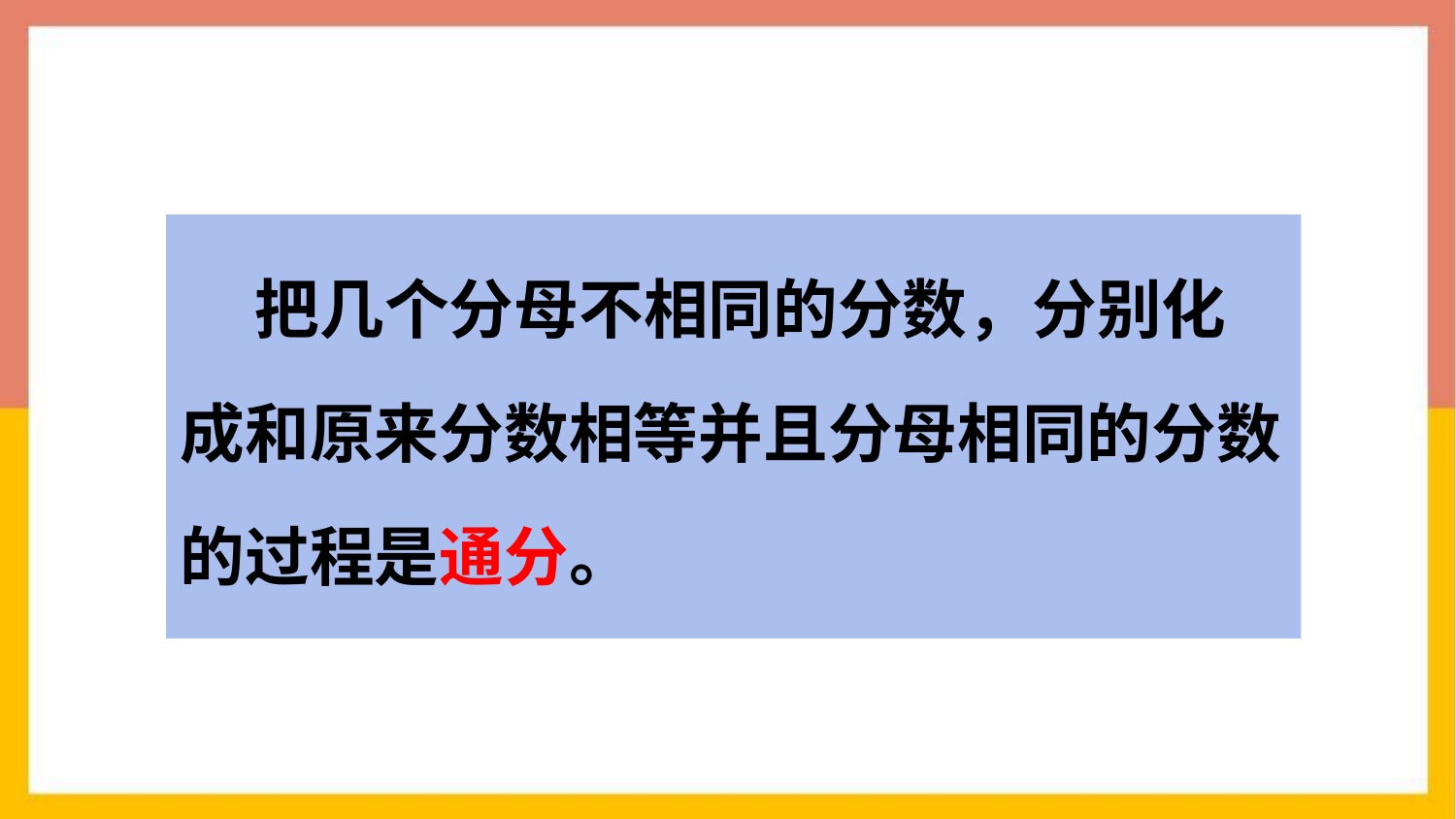

把几个分母不相同的分数，分别化成和原来分数相等并且分母相同的分数的过程是通分。